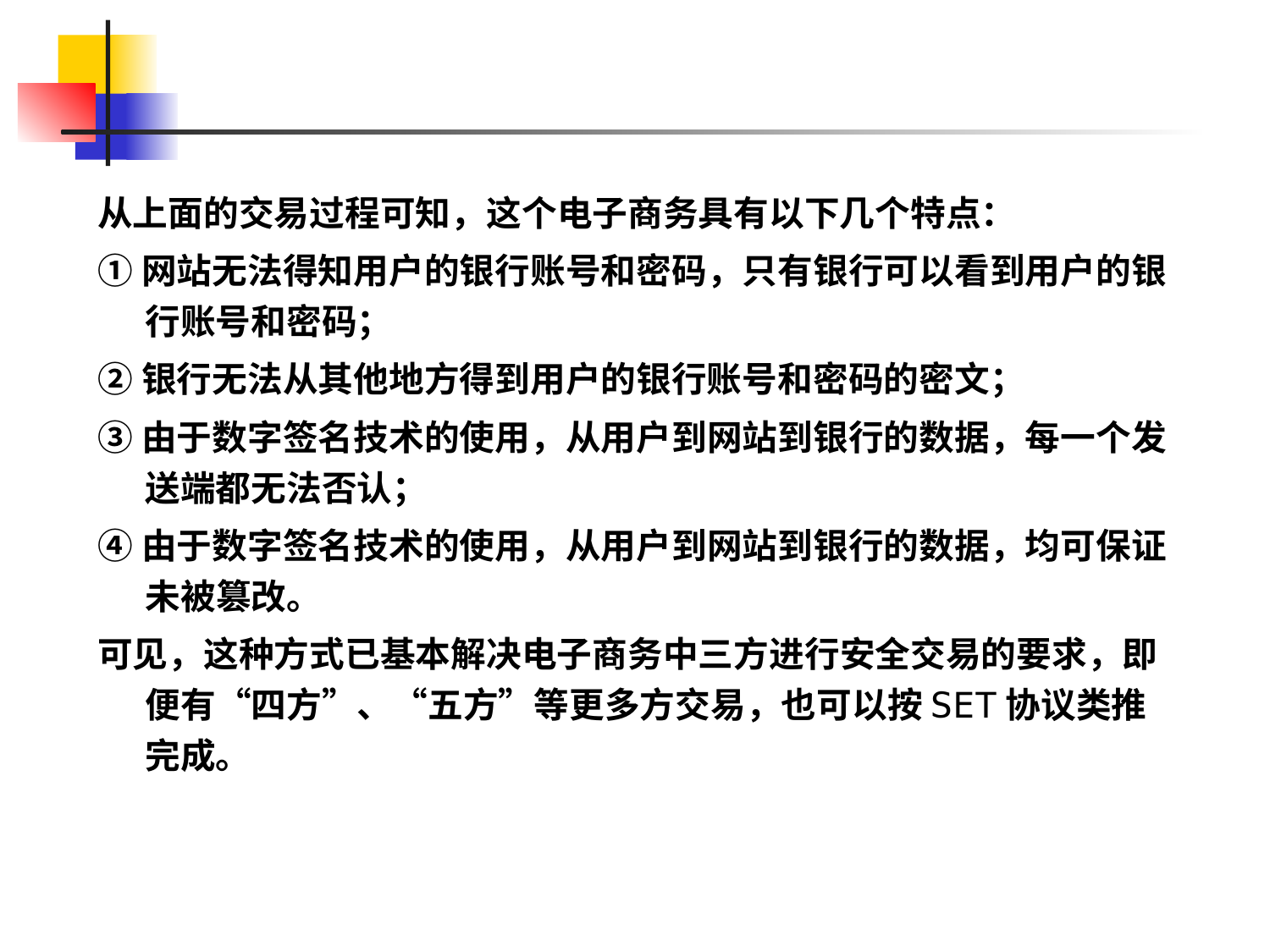

#
从上面的交易过程可知，这个电子商务具有以下几个特点：
①网站无法得知用户的银行账号和密码，只有银行可以看到用户的银行账号和密码；
②银行无法从其他地方得到用户的银行账号和密码的密文；
③由于数字签名技术的使用，从用户到网站到银行的数据，每一个发送端都无法否认；
④由于数字签名技术的使用，从用户到网站到银行的数据，均可保证未被篡改。
可见，这种方式已基本解决电子商务中三方进行安全交易的要求，即便有“四方”、“五方”等更多方交易，也可以按SET协议类推完成。

48